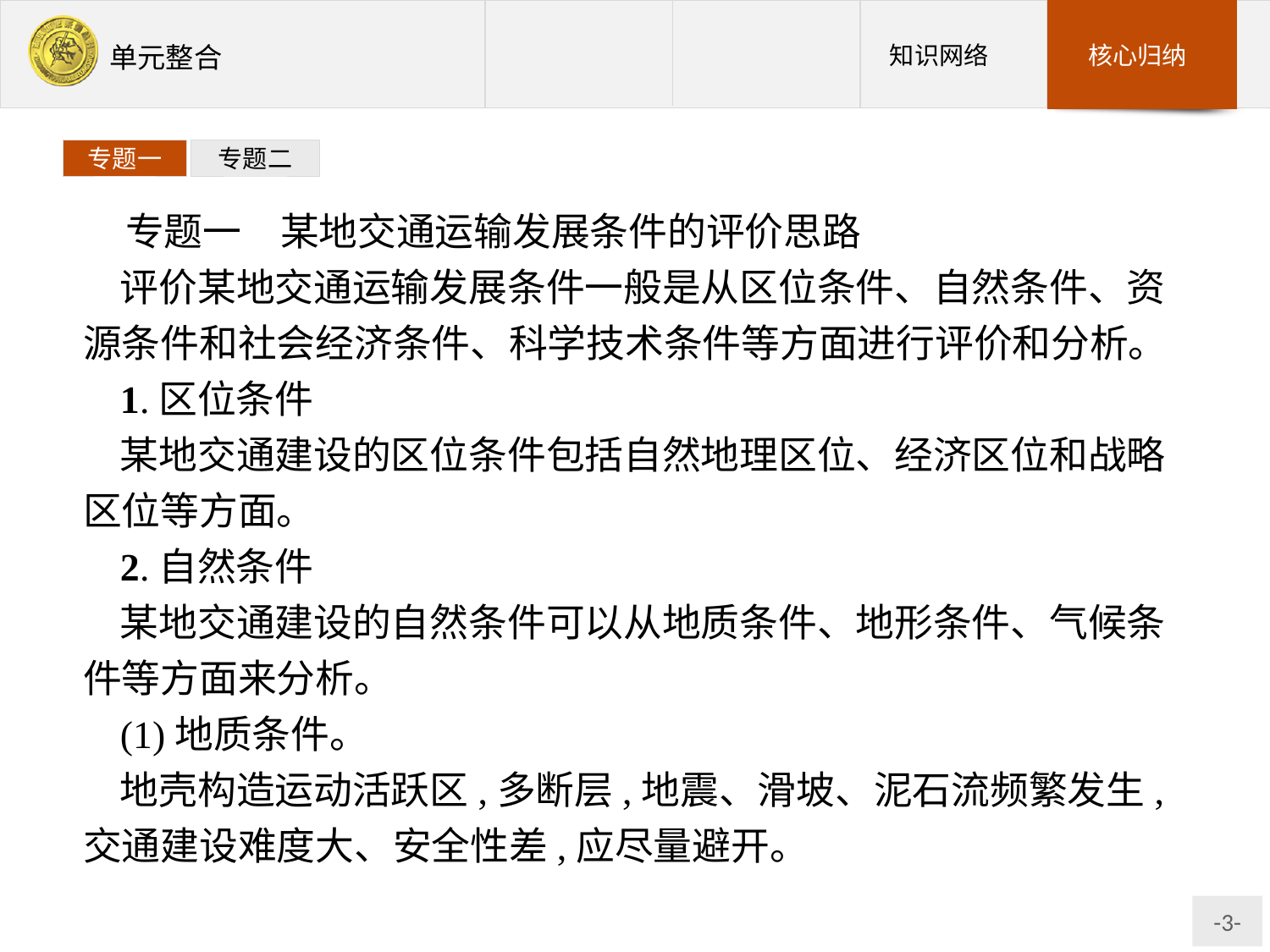

专题一
专题二
专题一　某地交通运输发展条件的评价思路
评价某地交通运输发展条件一般是从区位条件、自然条件、资源条件和社会经济条件、科学技术条件等方面进行评价和分析。
1.区位条件
某地交通建设的区位条件包括自然地理区位、经济区位和战略区位等方面。
2.自然条件
某地交通建设的自然条件可以从地质条件、地形条件、气候条件等方面来分析。
(1)地质条件。
地壳构造运动活跃区,多断层,地震、滑坡、泥石流频繁发生,交通建设难度大、安全性差,应尽量避开。